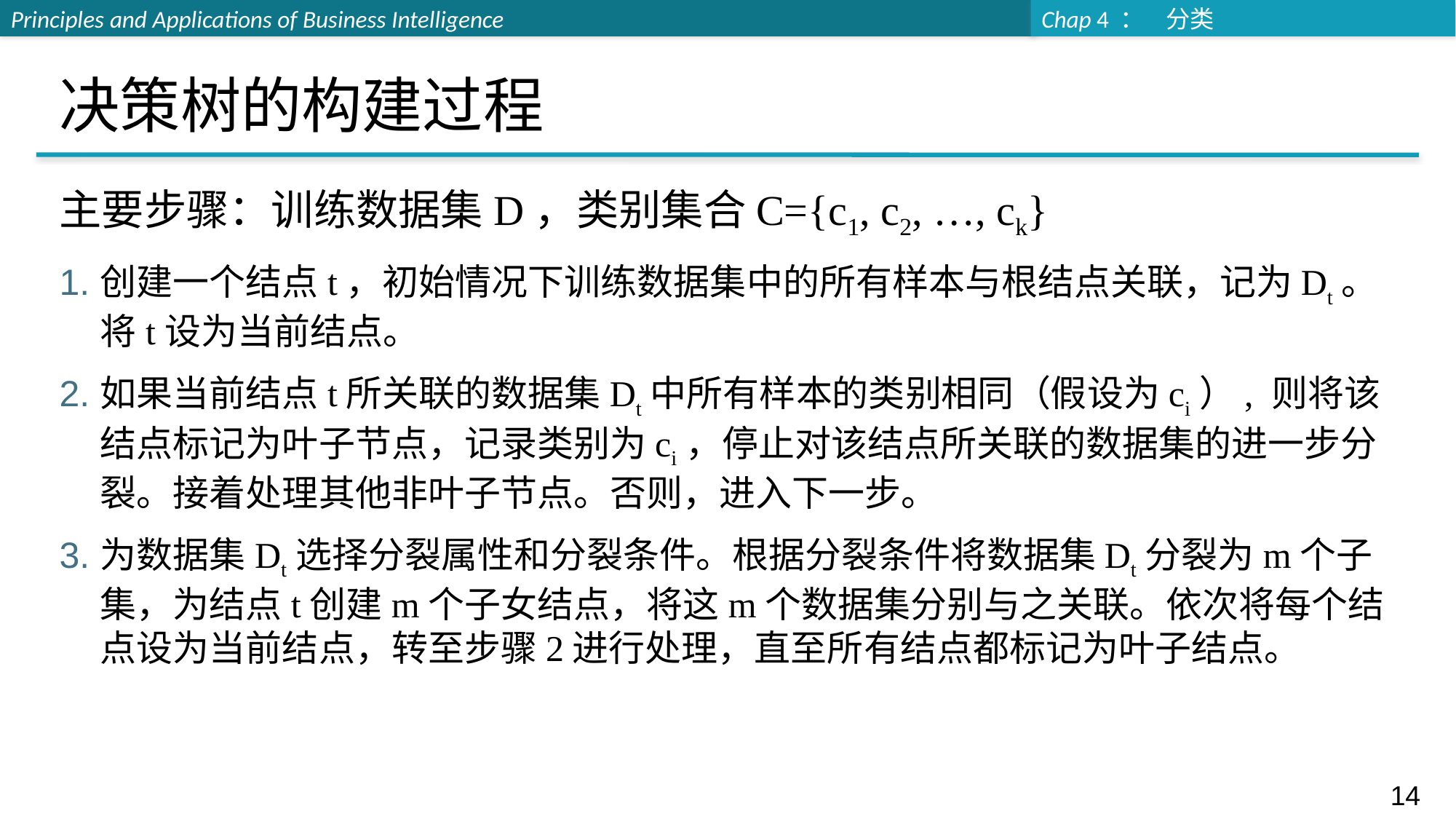

# 决策树的构建过程
主要步骤：训练数据集D，类别集合C={c1, c2, …, ck}
创建一个结点t，初始情况下训练数据集中的所有样本与根结点关联，记为Dt。将t设为当前结点。
如果当前结点t所关联的数据集Dt中所有样本的类别相同（假设为ci）, 则将该结点标记为叶子节点，记录类别为ci，停止对该结点所关联的数据集的进一步分裂。接着处理其他非叶子节点。否则，进入下一步。
为数据集Dt选择分裂属性和分裂条件。根据分裂条件将数据集Dt分裂为m个子集，为结点t创建m个子女结点，将这m个数据集分别与之关联。依次将每个结点设为当前结点，转至步骤2进行处理，直至所有结点都标记为叶子结点。